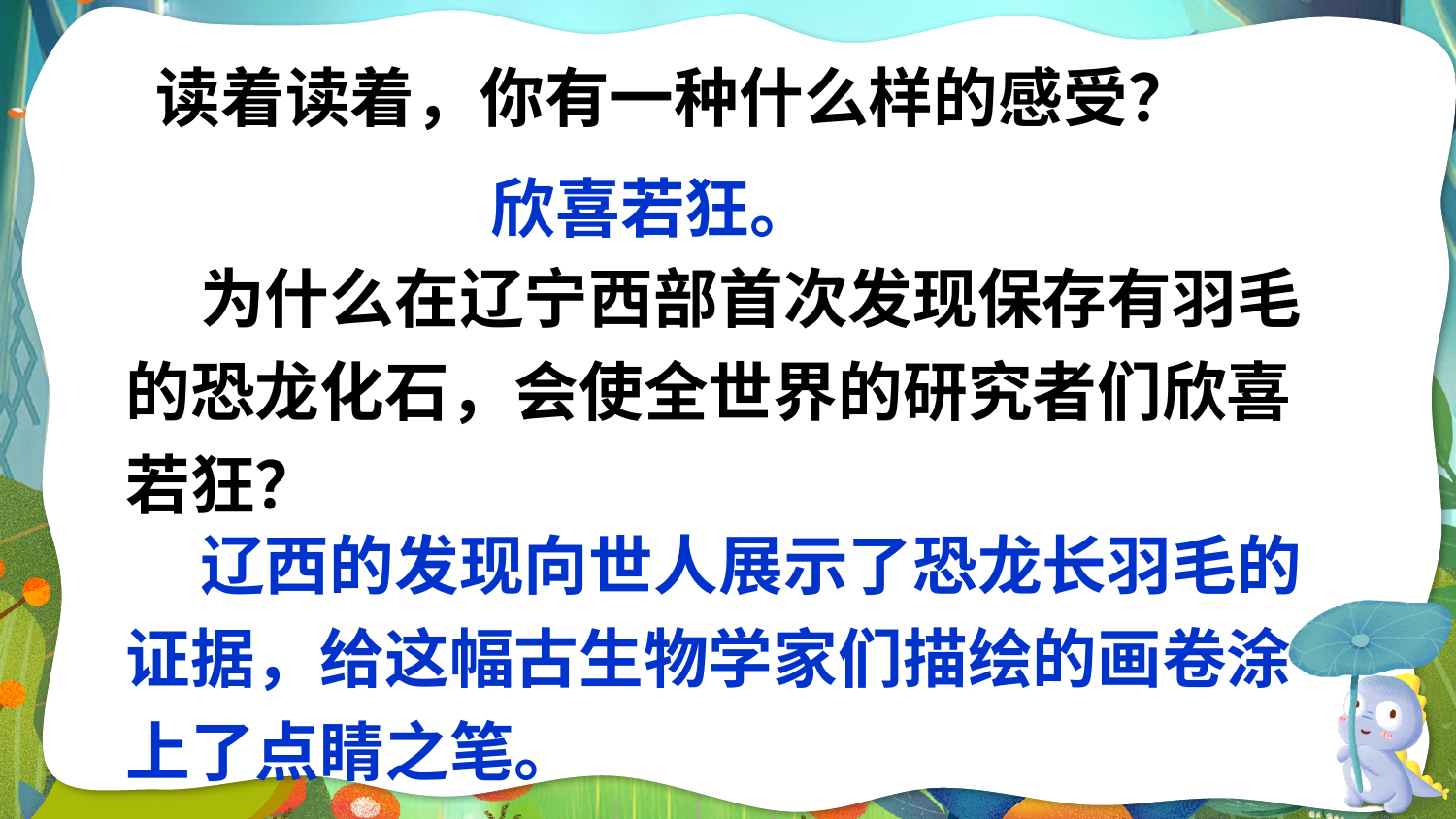

读着读着，你有一种什么样的感受？
欣喜若狂。
    为什么在辽宁西部首次发现保存有羽毛的恐龙化石，会使全世界的研究者们欣喜若狂？
    辽西的发现向世人展示了恐龙长羽毛的证据，给这幅古生物学家们描绘的画卷涂上了点睛之笔。